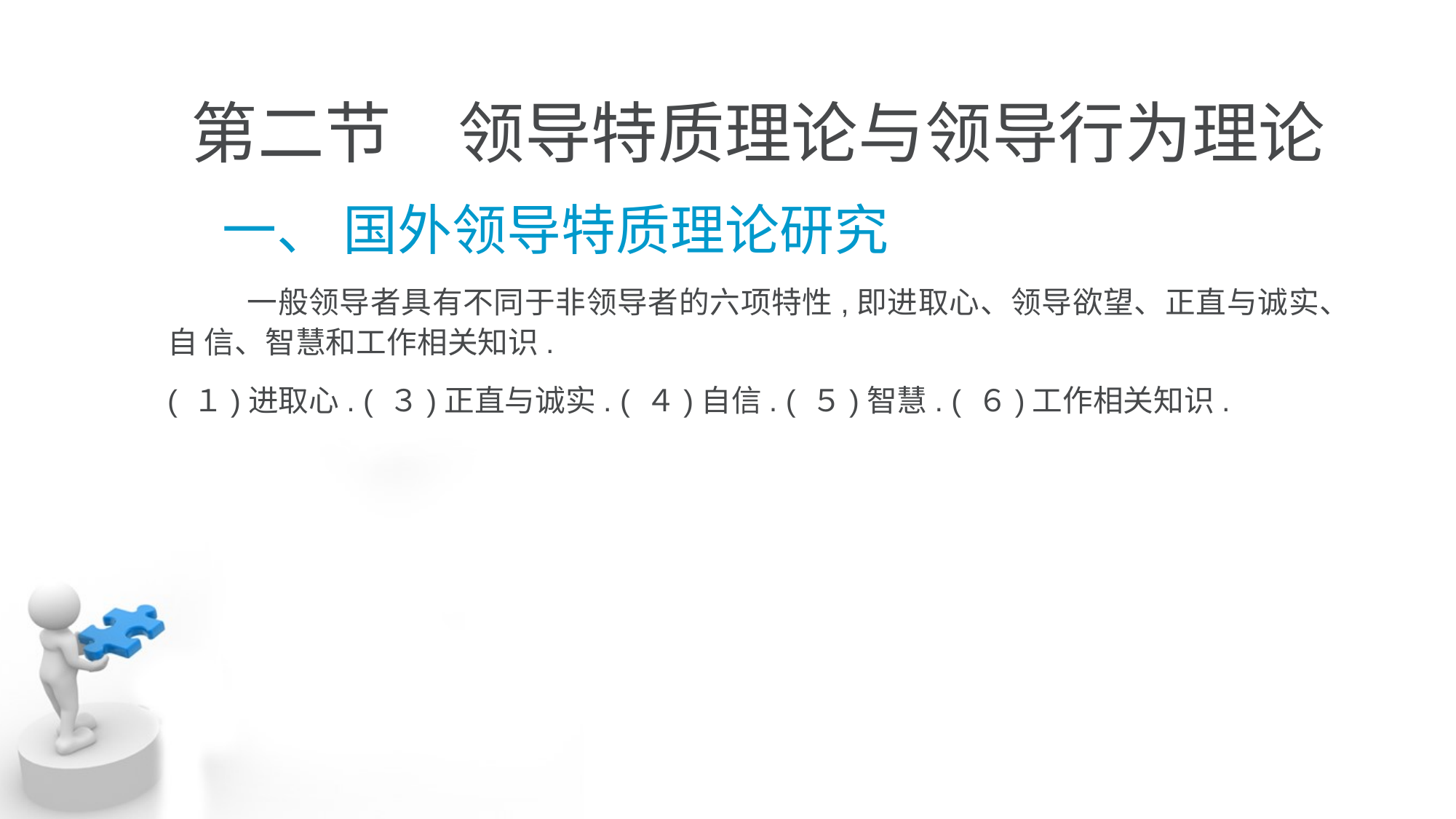

# 第二节　领导特质理论与领导行为理论
　一、 国外领导特质理论研究
          一般领导者具有不同于非领导者的六项特性,即进取心、领导欲望、正直与诚实、自 信、智慧和工作相关知识.
( １)进取心. ( ３)正直与诚实. ( ４)自信. ( ５)智慧. ( ６)工作相关知识.